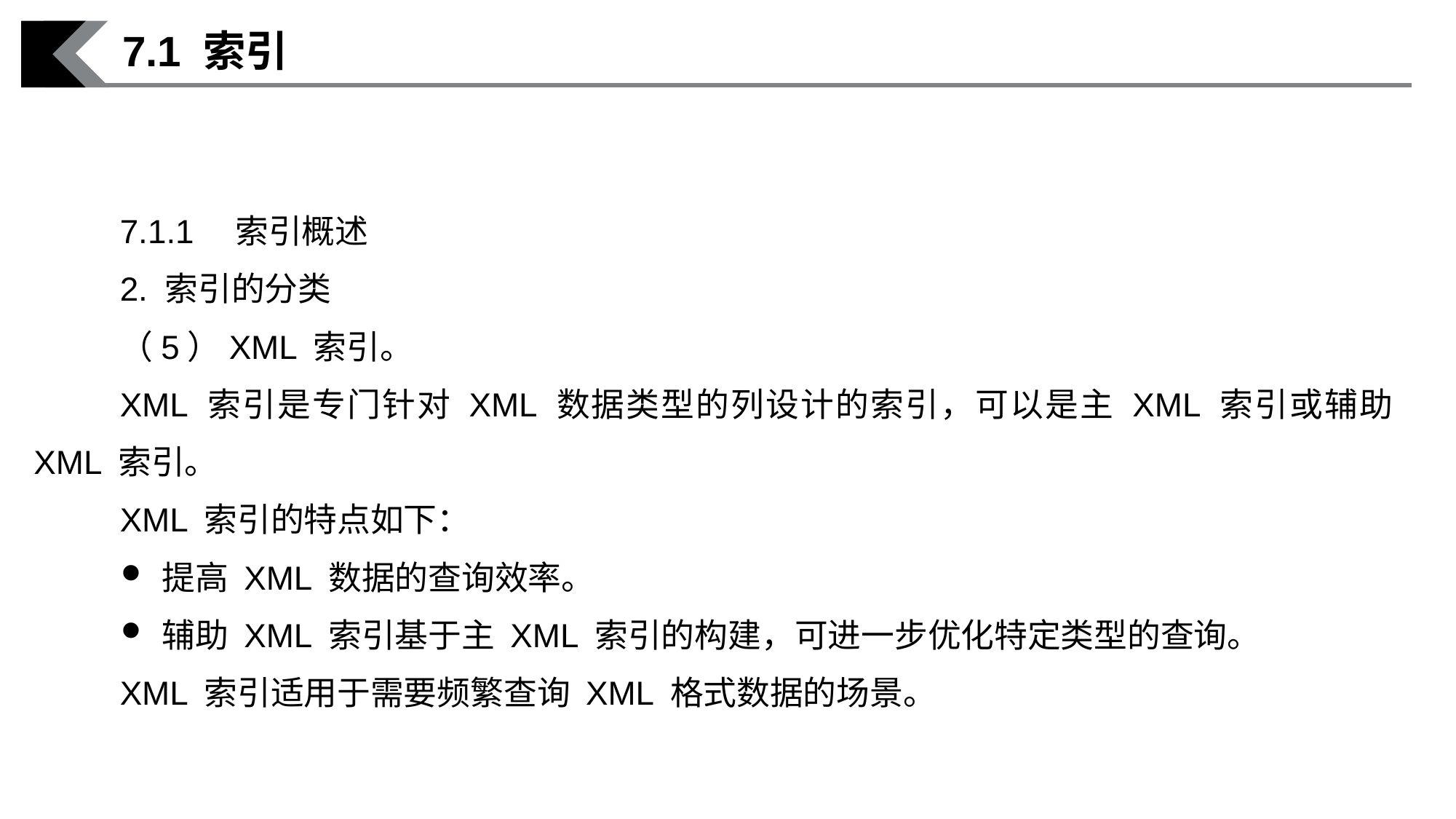

7.1 索引
7.1.1　索引概述
2. 索引的分类
（5）XML 索引。
XML 索引是专门针对 XML 数据类型的列设计的索引，可以是主 XML 索引或辅助XML 索引。
XML 索引的特点如下：
提高 XML 数据的查询效率。
辅助 XML 索引基于主 XML 索引的构建，可进一步优化特定类型的查询。
XML 索引适用于需要频繁查询 XML 格式数据的场景。